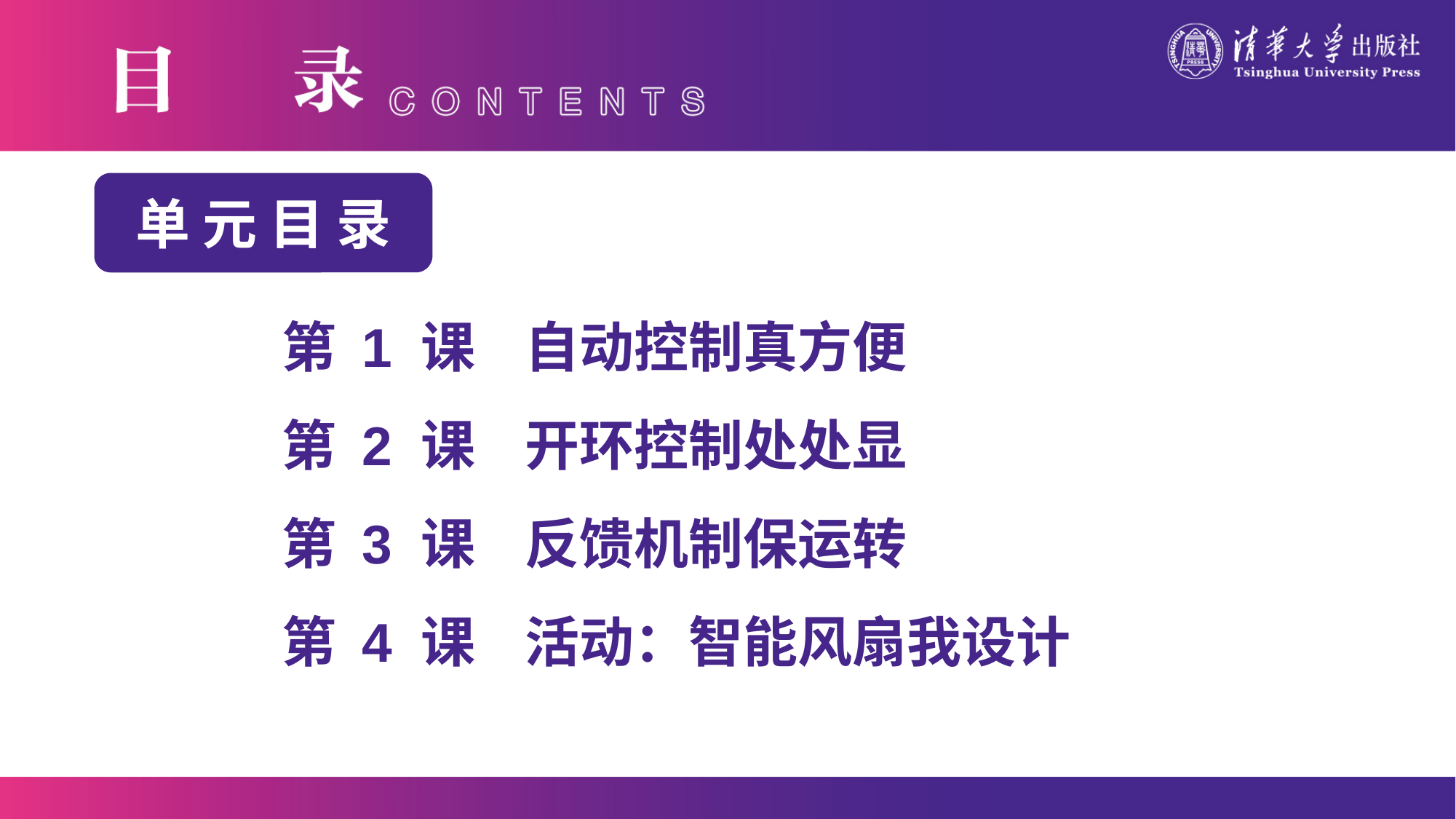

单 元 目 录
01
第 1 课    自动控制真方便
第 2 课    开环控制处处显
第 3 课    反馈机制保运转
第 4 课    活动：智能风扇我设计